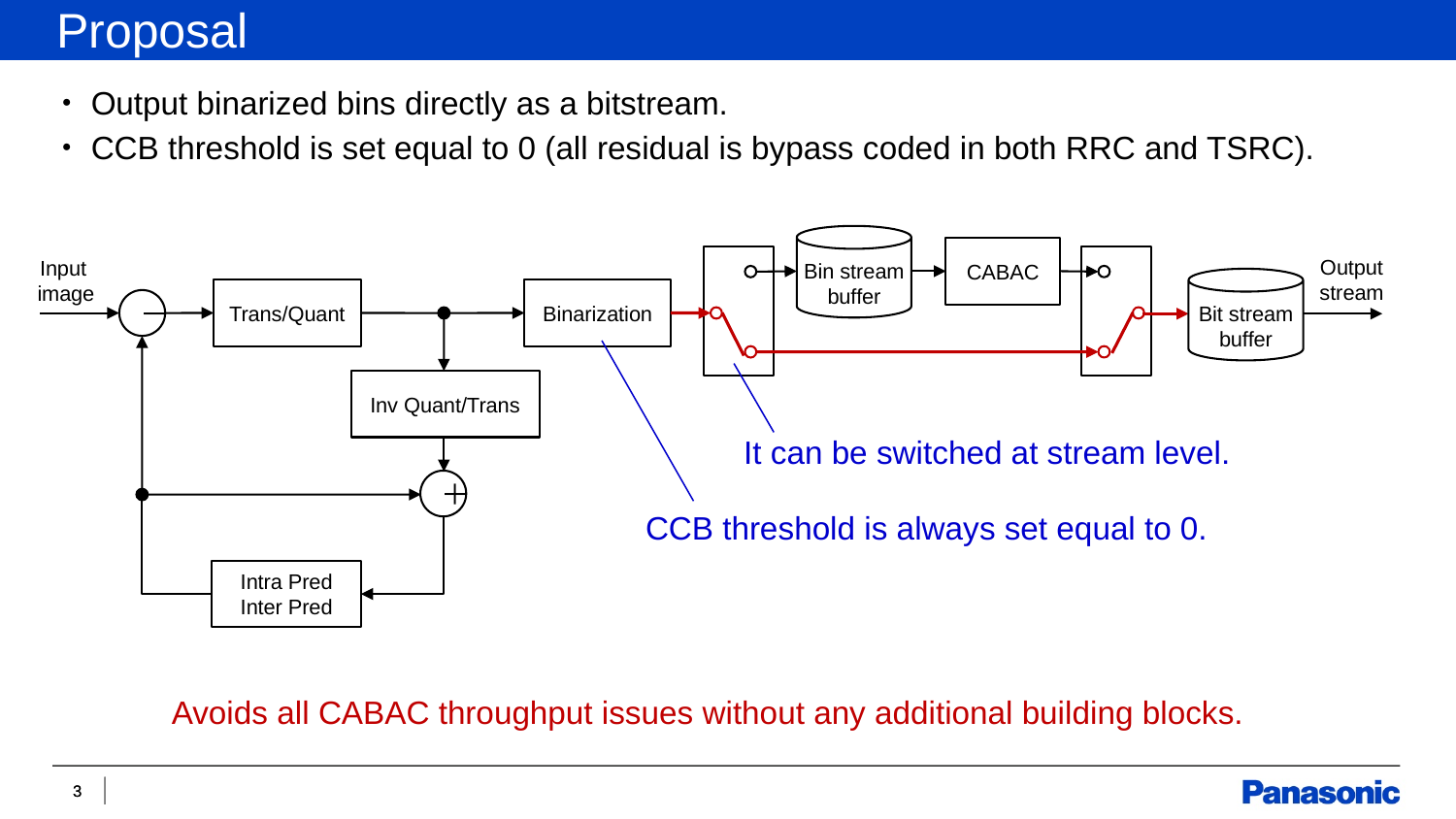

Proposal
・Output binarized bins directly as a bitstream.
・CCB threshold is set equal to 0 (all residual is bypass coded in both RRC and TSRC).
Bin stream
buffer
CABAC

Output
stream
Input
 image

Bit stream
buffer
Trans/Quant
Binarization
－

Inv Quant/Trans
It can be switched at stream level.
＋

CCB threshold is always set equal to 0.
Intra Pred
Inter Pred
Avoids all CABAC throughput issues without any additional building blocks.
3